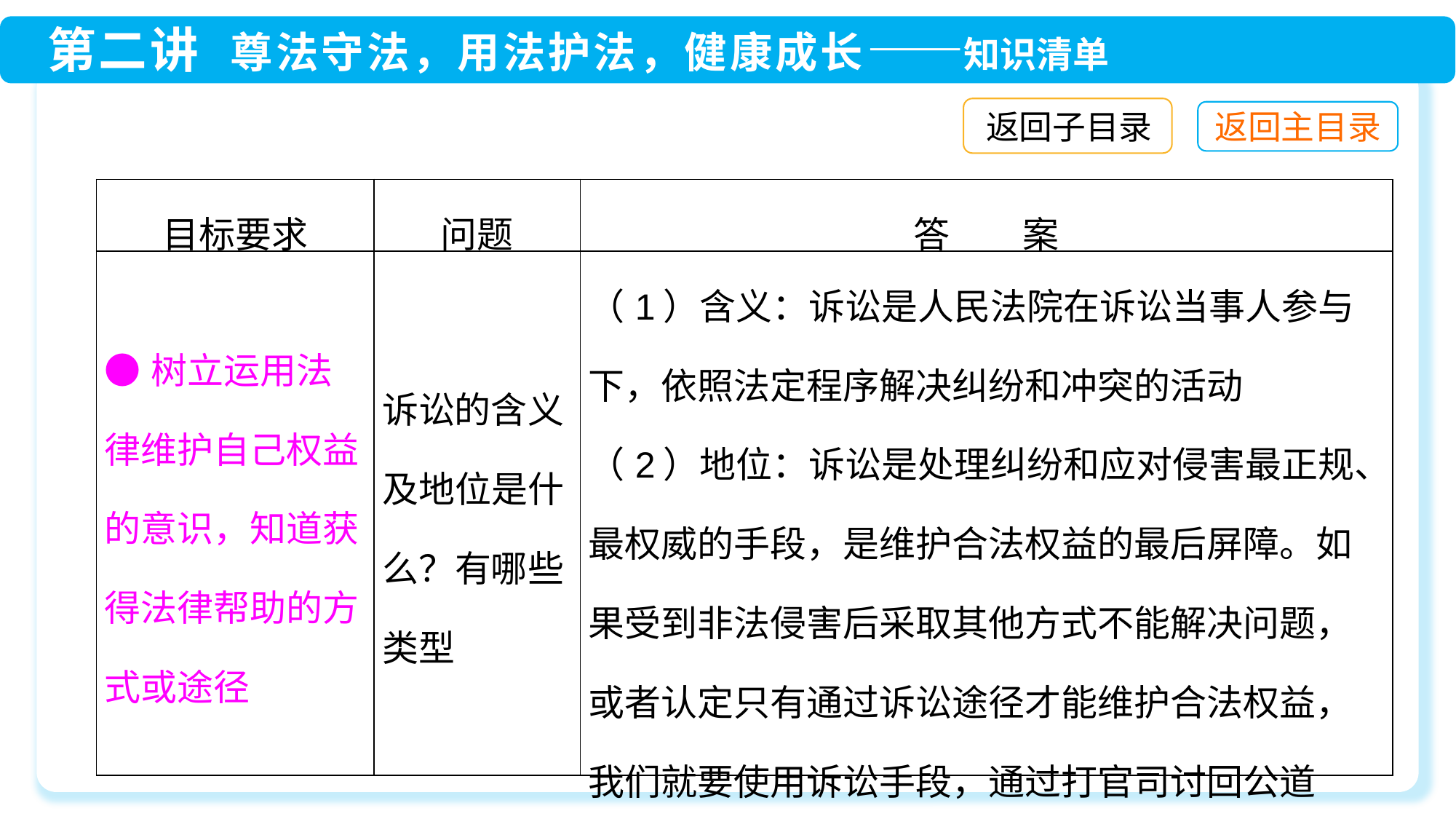

返回子目录
| 目标要求 | 问题 | 答　　案 |
| --- | --- | --- |
| ●树立运用法律维护自己权益的意识，知道获得法律帮助的方式或途径 | 诉讼的含义及地位是什么？有哪些类型 | （1）含义：诉讼是人民法院在诉讼当事人参与下，依照法定程序解决纠纷和冲突的活动 （2）地位：诉讼是处理纠纷和应对侵害最正规、最权威的手段，是维护合法权益的最后屏障。如果受到非法侵害后采取其他方式不能解决问题，或者认定只有通过诉讼途径才能维护合法权益，我们就要使用诉讼手段，通过打官司讨回公道 （3）类型：民事诉讼、行政诉讼、刑事诉讼 |